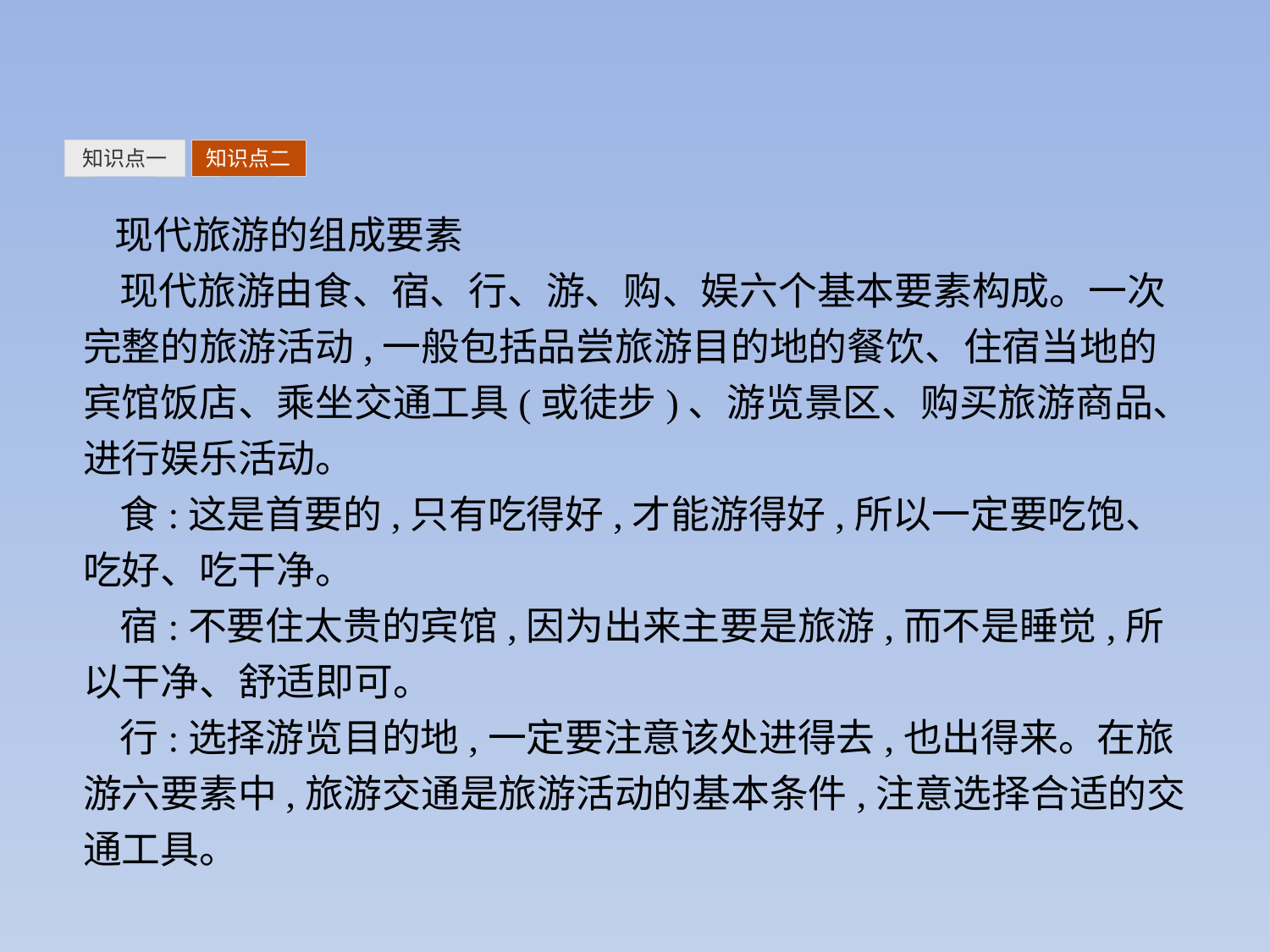

知识点一
知识点二
现代旅游的组成要素
现代旅游由食、宿、行、游、购、娱六个基本要素构成。一次完整的旅游活动,一般包括品尝旅游目的地的餐饮、住宿当地的宾馆饭店、乘坐交通工具(或徒步)、游览景区、购买旅游商品、进行娱乐活动。
食:这是首要的,只有吃得好,才能游得好,所以一定要吃饱、吃好、吃干净。
宿:不要住太贵的宾馆,因为出来主要是旅游,而不是睡觉,所以干净、舒适即可。
行:选择游览目的地,一定要注意该处进得去,也出得来。在旅游六要素中,旅游交通是旅游活动的基本条件,注意选择合适的交通工具。